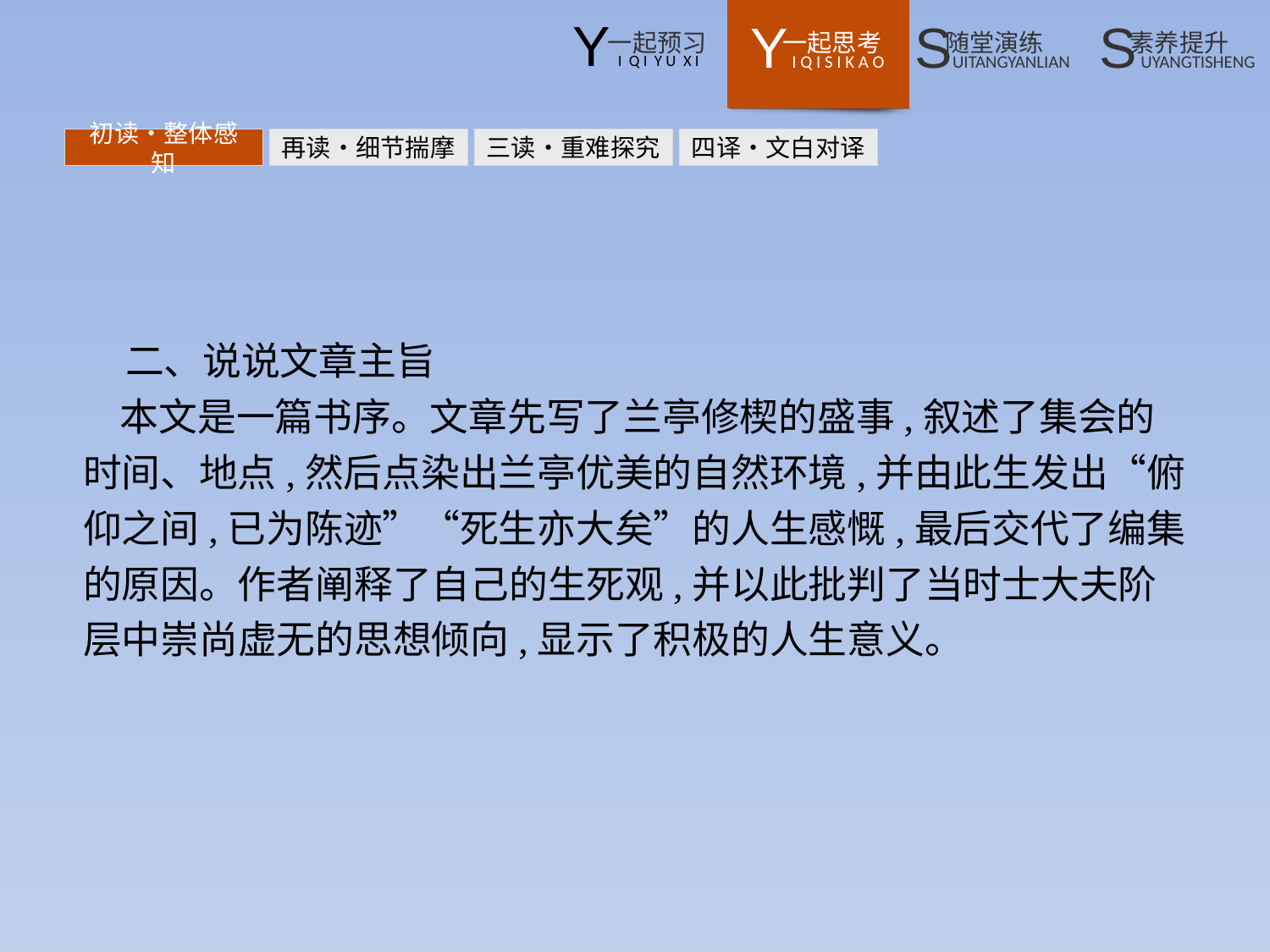

初读•整体感知
再读•细节揣摩
三读•重难探究
四译•文白对译
二、说说文章主旨
本文是一篇书序。文章先写了兰亭修楔的盛事,叙述了集会的时间、地点,然后点染出兰亭优美的自然环境,并由此生发出“俯仰之间,已为陈迹”“死生亦大矣”的人生感慨,最后交代了编集的原因。作者阐释了自己的生死观,并以此批判了当时士大夫阶层中崇尚虚无的思想倾向,显示了积极的人生意义。